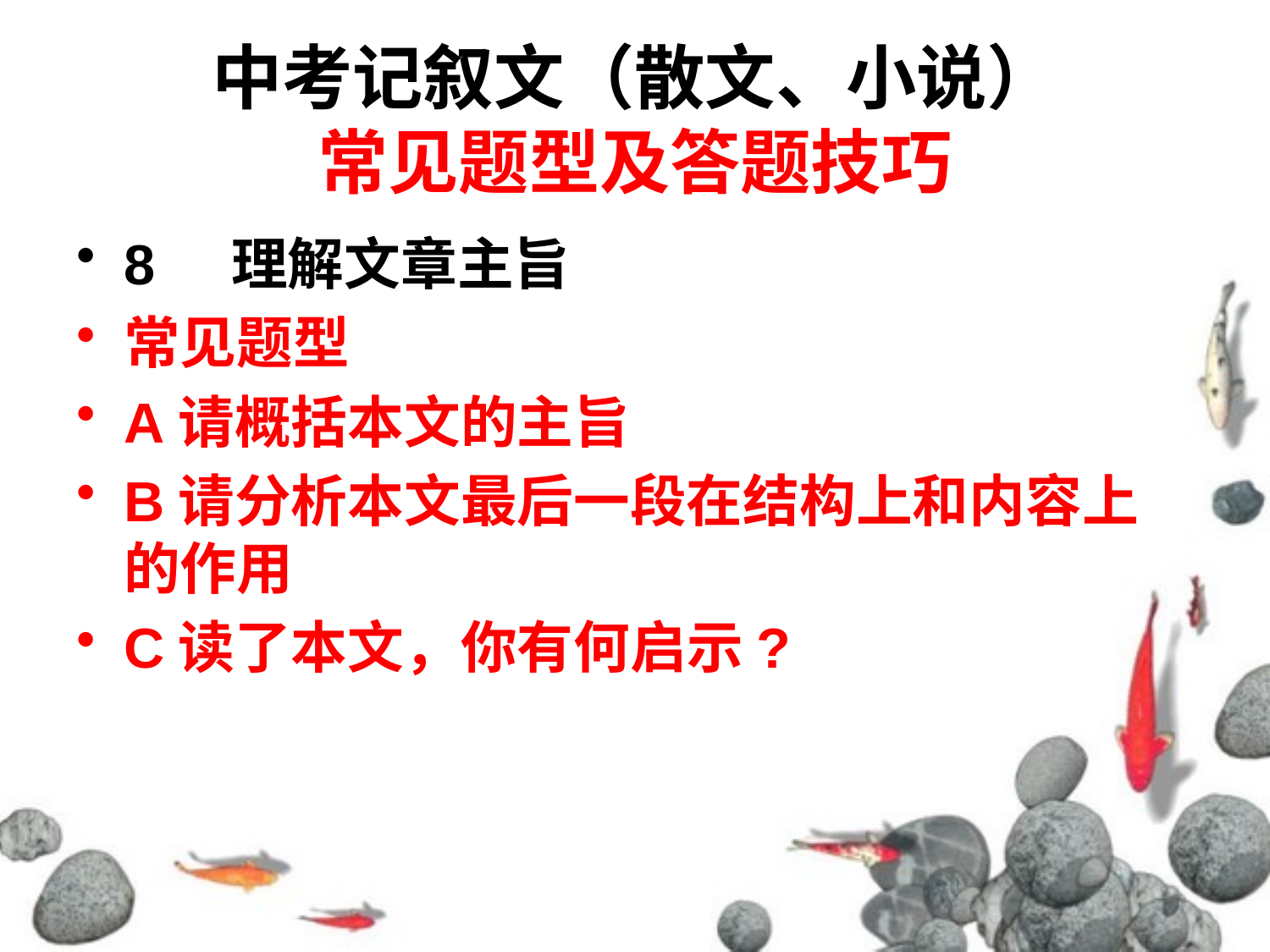

# 中考记叙文（散文、小说） 常见题型及答题技巧
8    理解文章主旨
常见题型
A请概括本文的主旨
B请分析本文最后一段在结构上和内容上的作用
C读了本文，你有何启示?